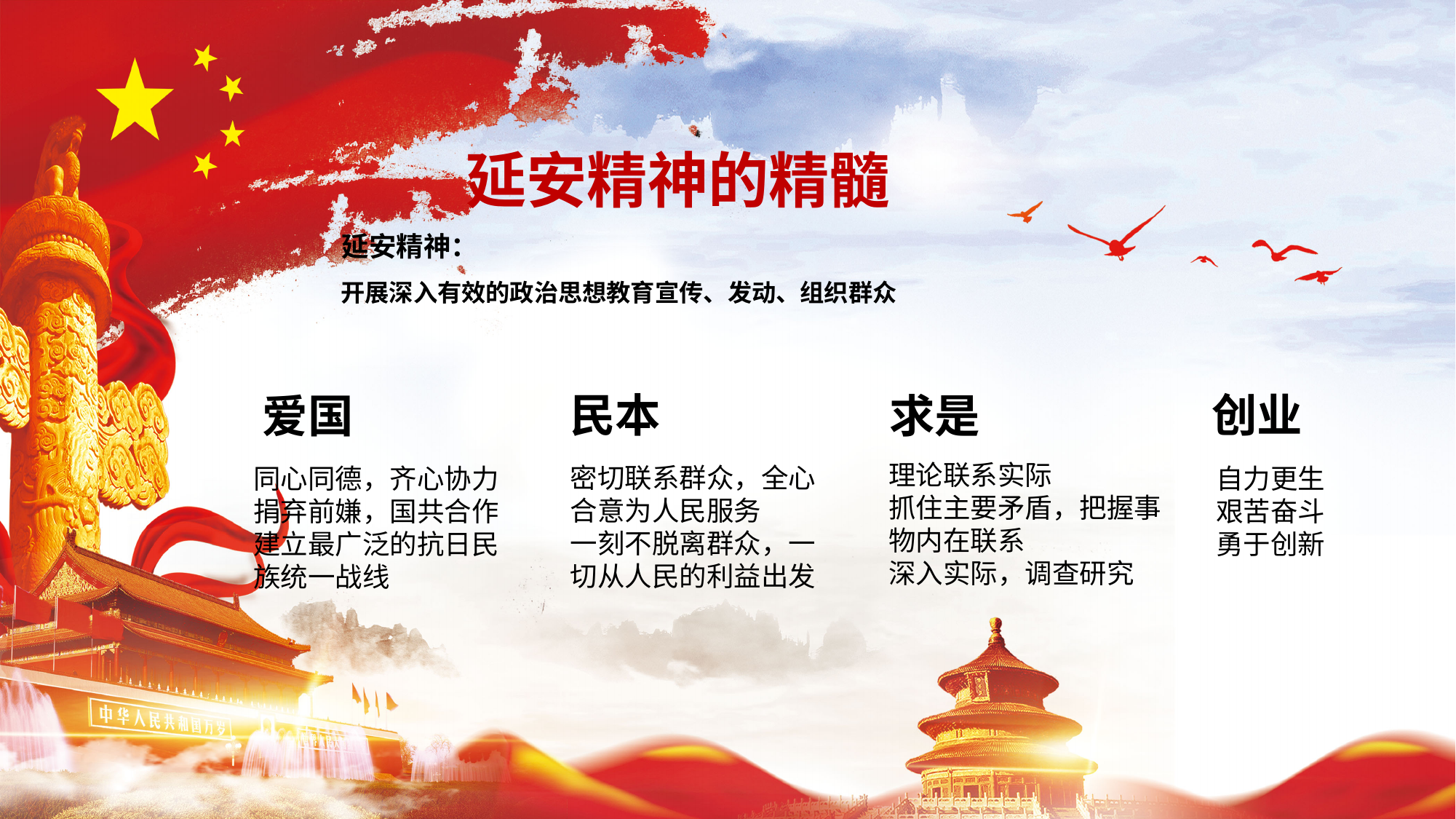

# 延安精神的精髓
延安精神：
开展深入有效的政治思想教育宣传、发动、组织群众

民本
创业
爱国
求是
理论联系实际
抓住主要矛盾，把握事物内在联系
深入实际，调查研究

密切联系群众，全心合意为人民服务
一刻不脱离群众，一切从人民的利益出发

同心同德，齐心协力
捐弃前嫌，国共合作
建立最广泛的抗日民族统一战线

自力更生
艰苦奋斗
勇于创新